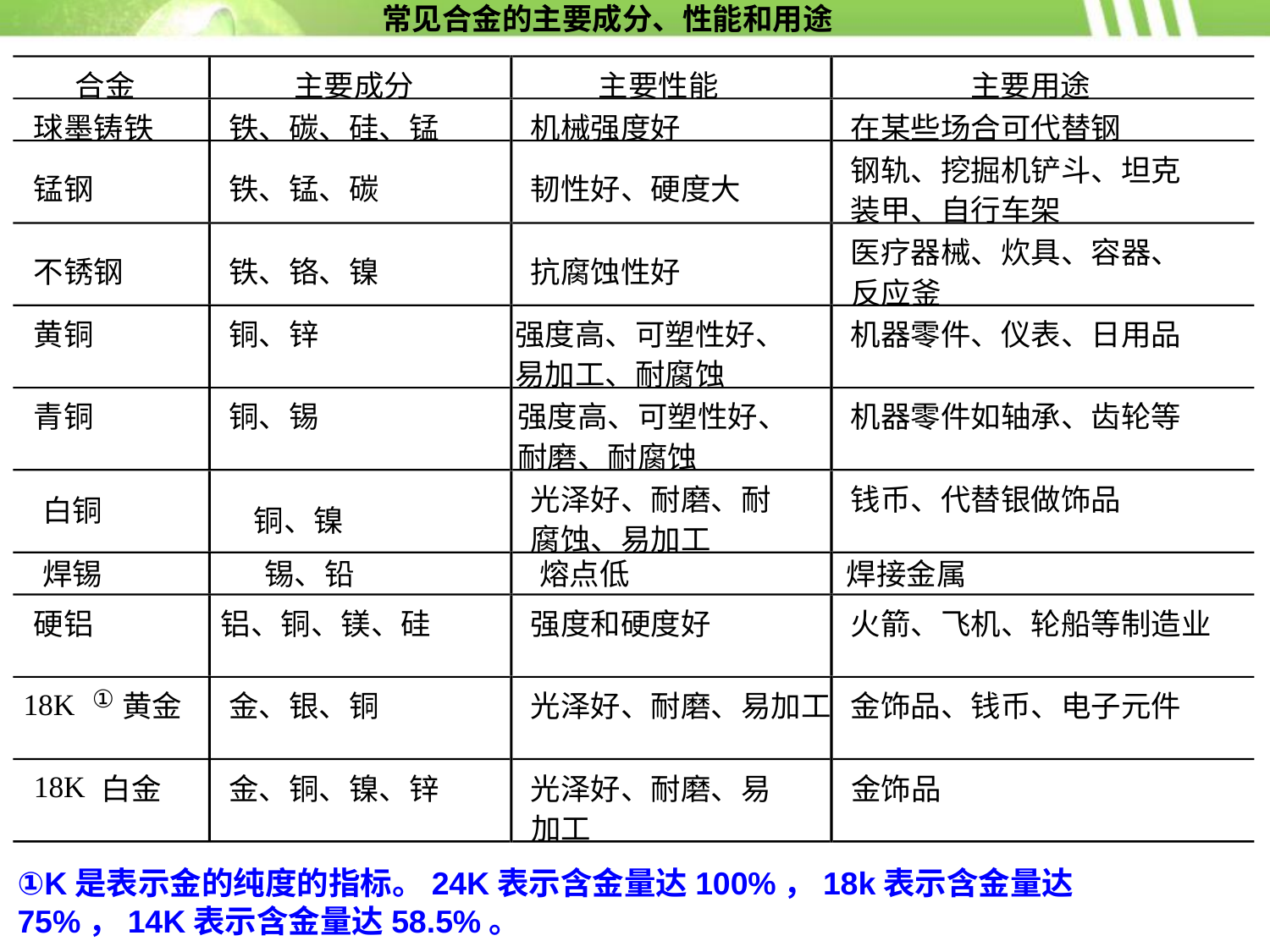

常见合金的主要成分、性能和用途

合金
主要成分
主要性能
主要用途

球墨铸铁
铁、碳、硅、锰
机械强度好
在某些场合可代替钢

钢轨、挖掘机铲斗、坦克
锰钢
铁、锰、碳
韧性好、硬度大
装甲、自行车架

医疗器械、炊具、容器、
不锈钢
铁、铬、镍
抗腐蚀性好
反应釜

黄铜
铜、锌
强度高、可塑性好、
机器零件、仪表、日用品
易加工、耐腐蚀

青铜
铜、锡
强度高、可塑性好、
机器零件如轴承、齿轮等
耐磨、耐腐蚀

光泽好、耐磨、耐
钱币、代替银做饰品
白铜
铜、镍
腐蚀、易加工

焊锡
锡、铅
熔点低
焊接金属

硬铝
铝、铜、镁、硅
强度和硬度好
火箭、飞机、轮船等制造业

①
18K
黄金
金、银、铜
光泽好、耐磨、易加工
金饰品、钱币、电子元件

18K
白金
金、铜、镍、锌
光泽好、耐磨、易
金饰品
加工

①K是表示金的纯度的指标。24K表示含金量达100%，18k表示含金量达75%，14K表示含金量达58.5%。